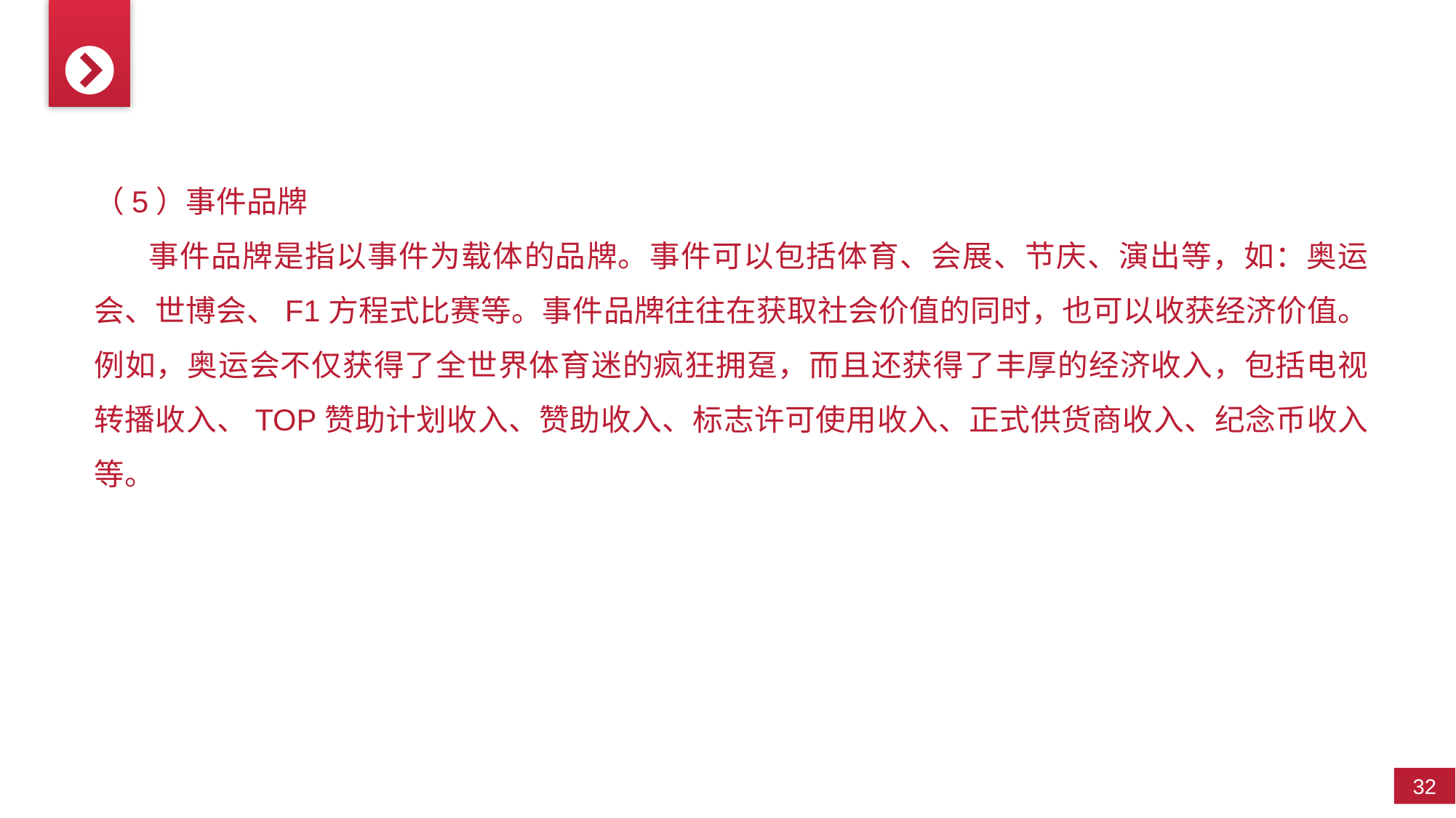

（5）事件品牌事件品牌是指以事件为载体的品牌。事件可以包括体育、会展、节庆、演出等，如：奥运会、世博会、F1方程式比赛等。事件品牌往往在获取社会价值的同时，也可以收获经济价值。例如，奥运会不仅获得了全世界体育迷的疯狂拥趸，而且还获得了丰厚的经济收入，包括电视转播收入、TOP赞助计划收入、赞助收入、标志许可使用收入、正式供货商收入、纪念币收入等。